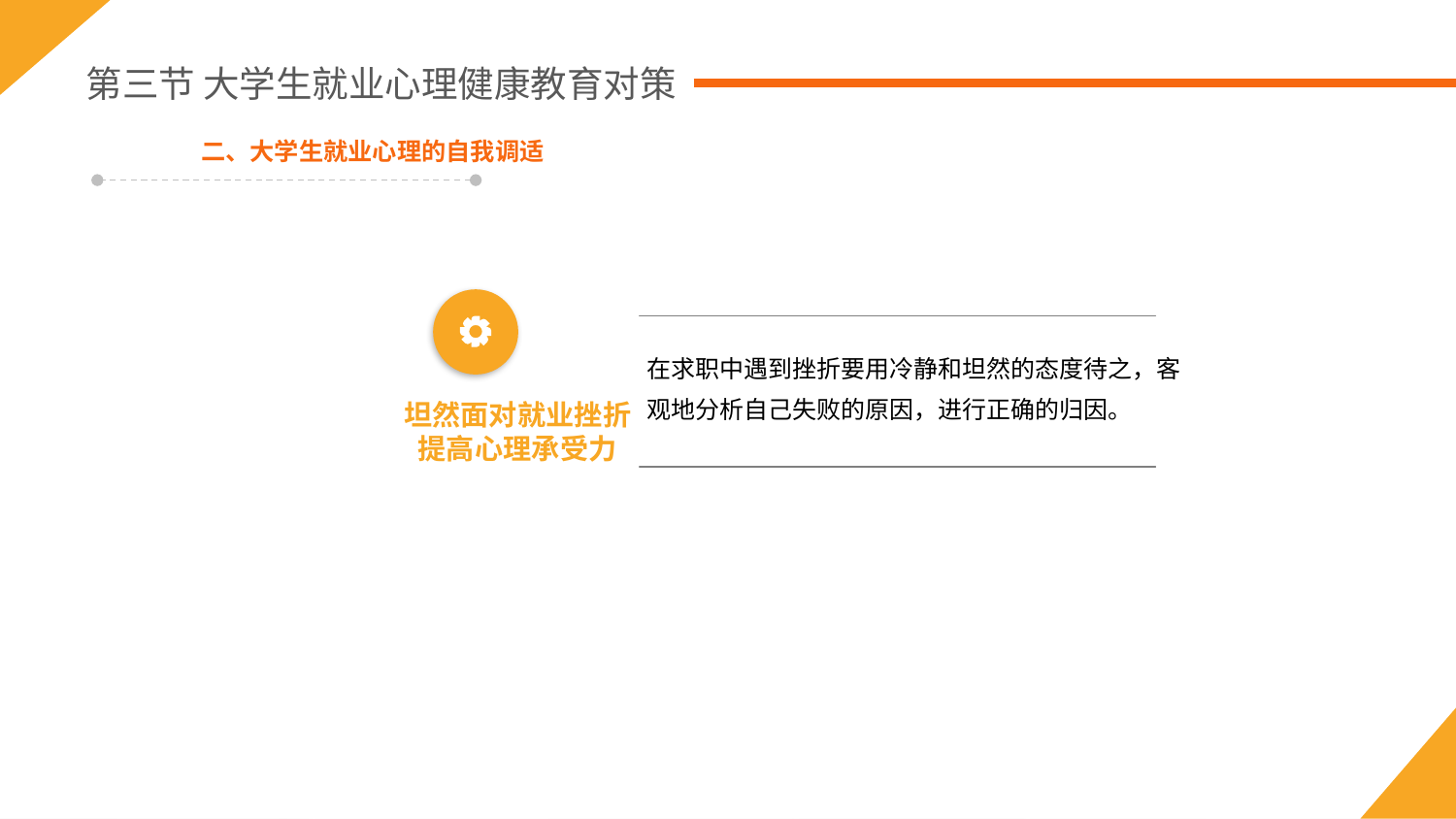

第三节 大学生就业心理健康教育对策
二、大学生就业心理的自我调适

在求职中遇到挫折要用冷静和坦然的态度待之，客观地分析自己失败的原因，进行正确的归因。
坦然面对就业挫折
提高心理承受力